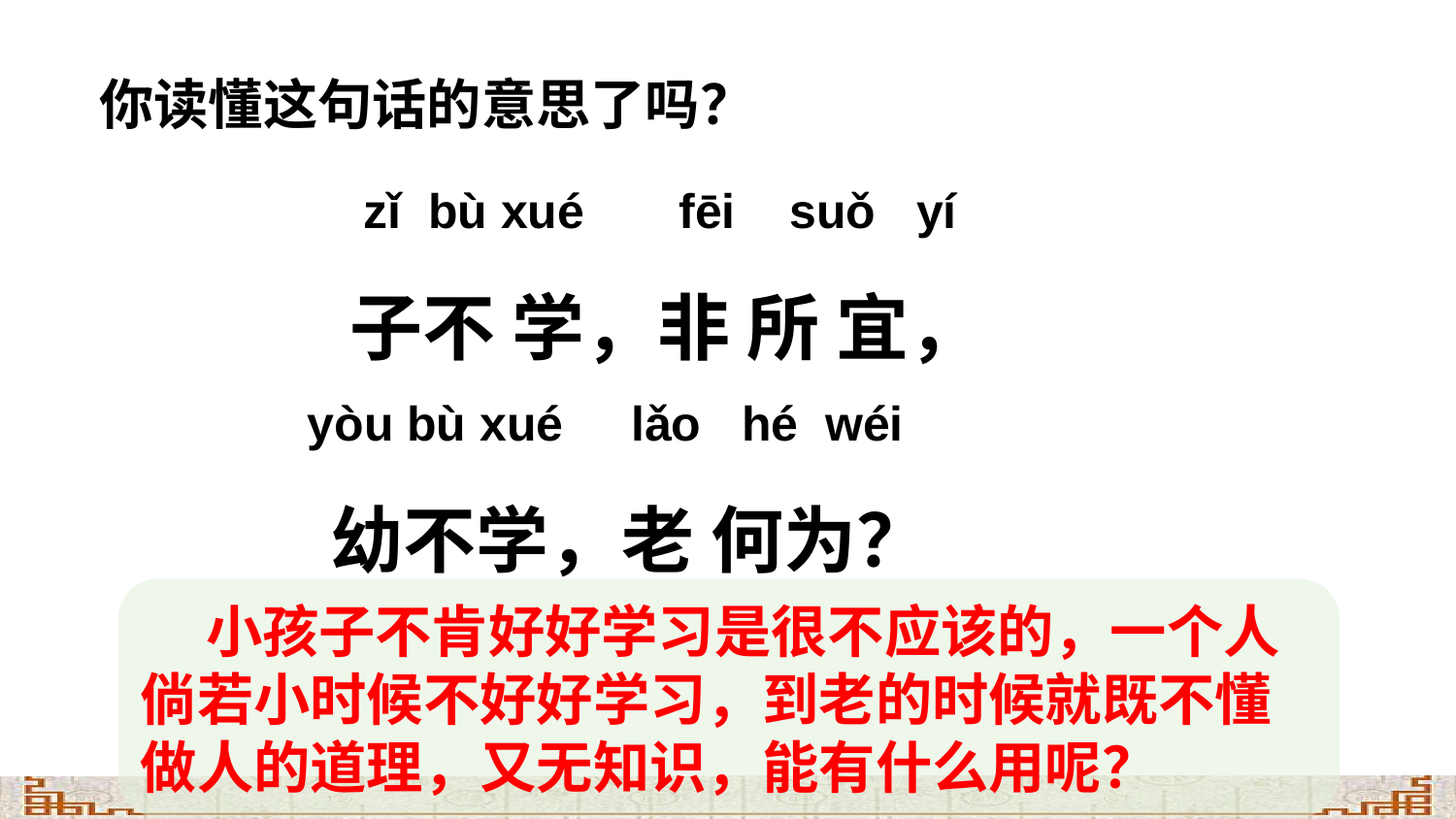

你读懂这句话的意思了吗？
 zǐ  bù xué       fēi    suǒ   yí
子不 学，非 所 宜，
yòu bù xué     lǎo   hé  wéi
 幼不学，老 何为？
    小孩子不肯好好学习是很不应该的，一个人倘若小时候不好好学习，到老的时候就既不懂做人的道理，又无知识，能有什么用呢？